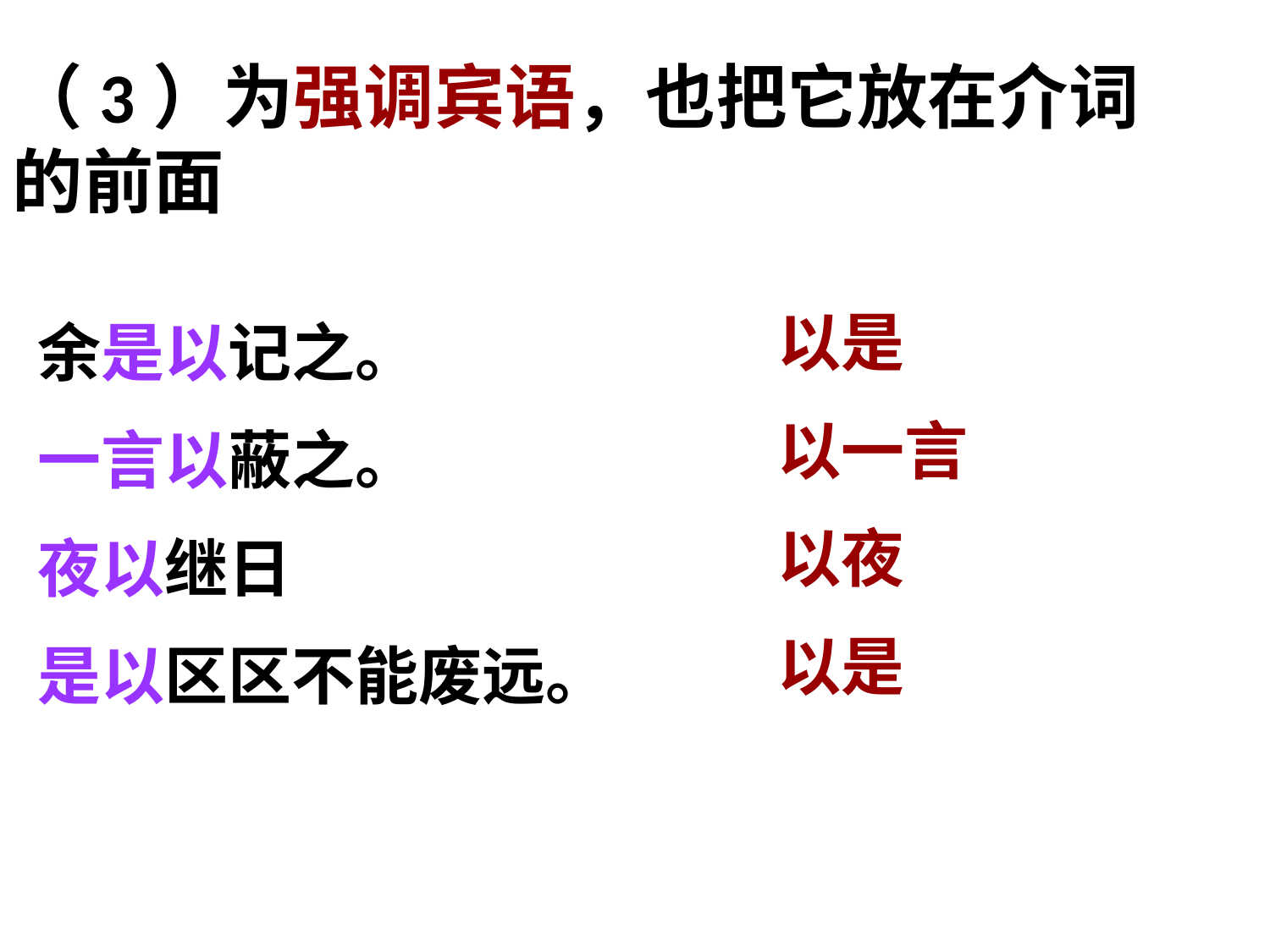

（3）为强调宾语，也把它放在介词的前面
以是
以一言
以夜
以是
余是以记之。
一言以蔽之。
夜以继日
是以区区不能废远。